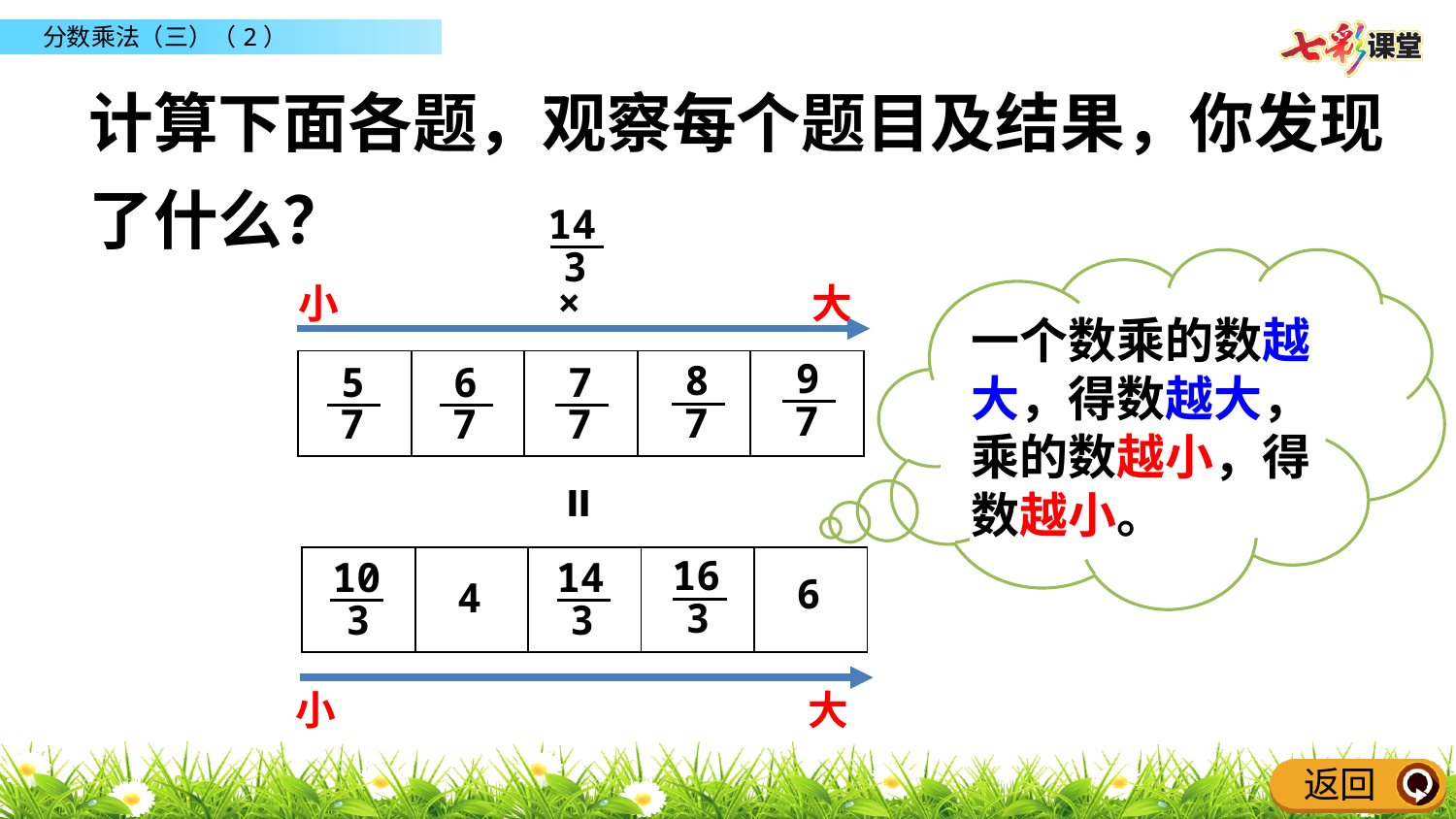

计算下面各题，观察每个题目及结果，你发现了什么？
14
3
一个数乘的数越大，得数越大，乘的数越小，得数越小。
×
小
大
9
7
8
7
5
7
6
7
7
7
|  |  |  |  |  |
| --- | --- | --- | --- | --- |
=
16
3
10
3
14
3
|  |  |  |  |  |
| --- | --- | --- | --- | --- |
6
4
小
大